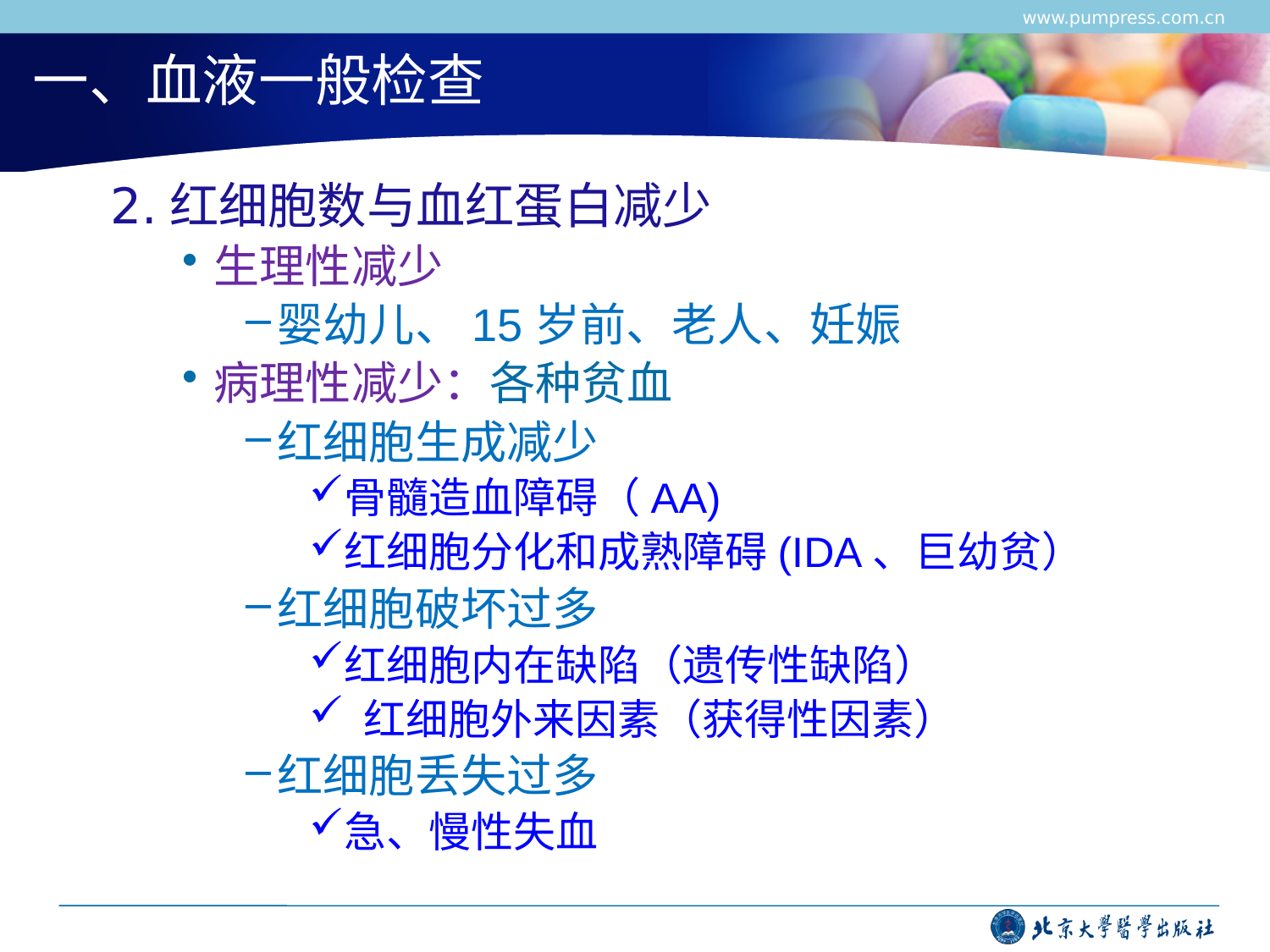

www.pumpress.com.cn
# 一、血液一般检查
2.红细胞数与血红蛋白减少
生理性减少
婴幼儿、15岁前、老人、妊娠
病理性减少：各种贫血
红细胞生成减少
骨髓造血障碍（AA)
红细胞分化和成熟障碍(IDA、巨幼贫）
红细胞破坏过多
红细胞内在缺陷（遗传性缺陷）
 红细胞外来因素（获得性因素）
红细胞丢失过多
急、慢性失血